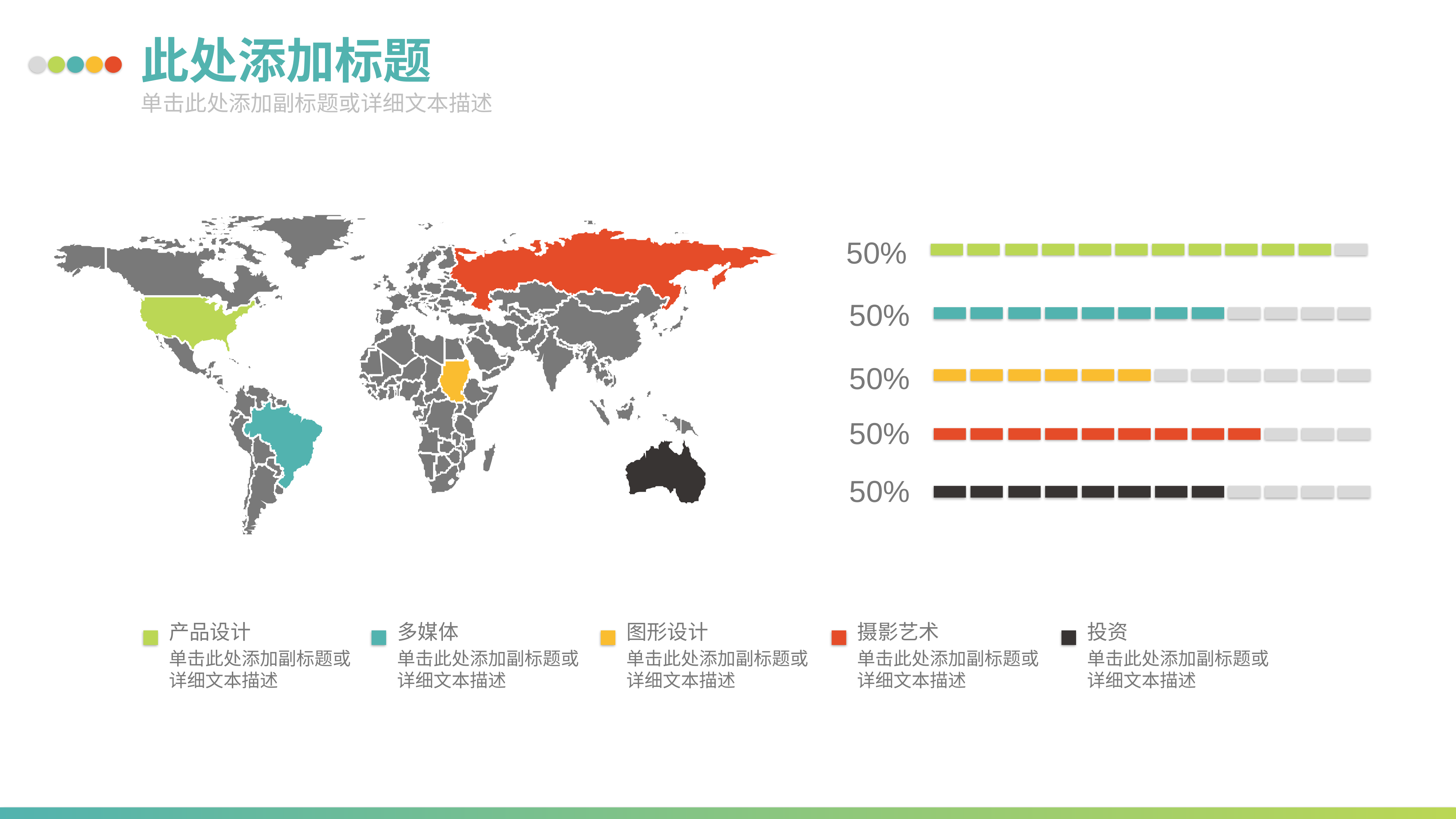

此处添加标题
单击此处添加副标题或详细文本描述

50%

50%

50%

50%

50%

产品设计
单击此处添加副标题或详细文本描述
多媒体
单击此处添加副标题或详细文本描述
图形设计
单击此处添加副标题或详细文本描述
摄影艺术
单击此处添加副标题或详细文本描述
投资
单击此处添加副标题或详细文本描述